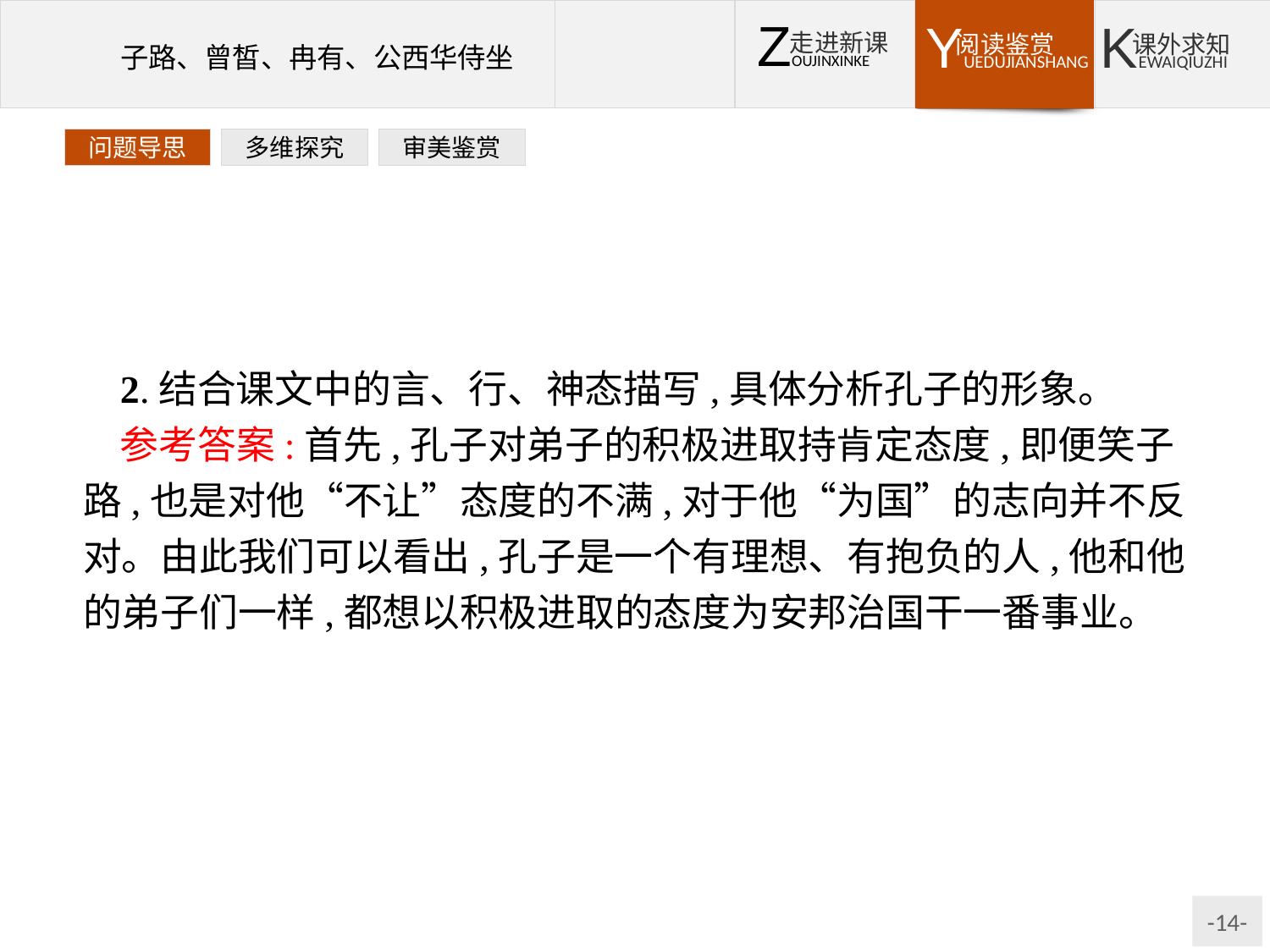

问题导思
多维探究
审美鉴赏
2.结合课文中的言、行、神态描写,具体分析孔子的形象。
参考答案:首先,孔子对弟子的积极进取持肯定态度,即便笑子路,也是对他“不让”态度的不满,对于他“为国”的志向并不反对。由此我们可以看出,孔子是一个有理想、有抱负的人,他和他的弟子们一样,都想以积极进取的态度为安邦治国干一番事业。